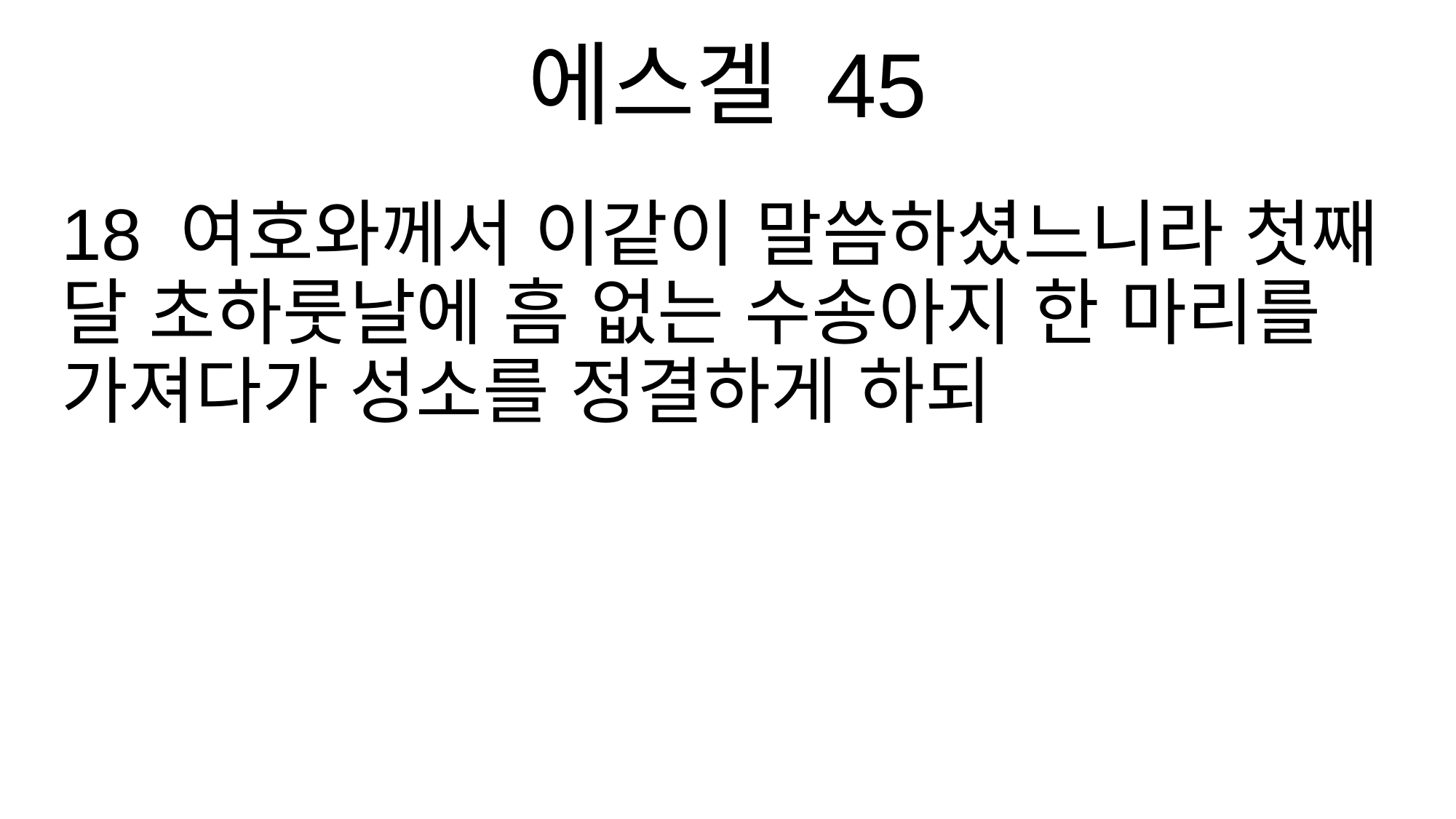

에스겔 45
18 여호와께서 이같이 말씀하셨느니라 첫째 달 초하룻날에 흠 없는 수송아지 한 마리를 가져다가 성소를 정결하게 하되